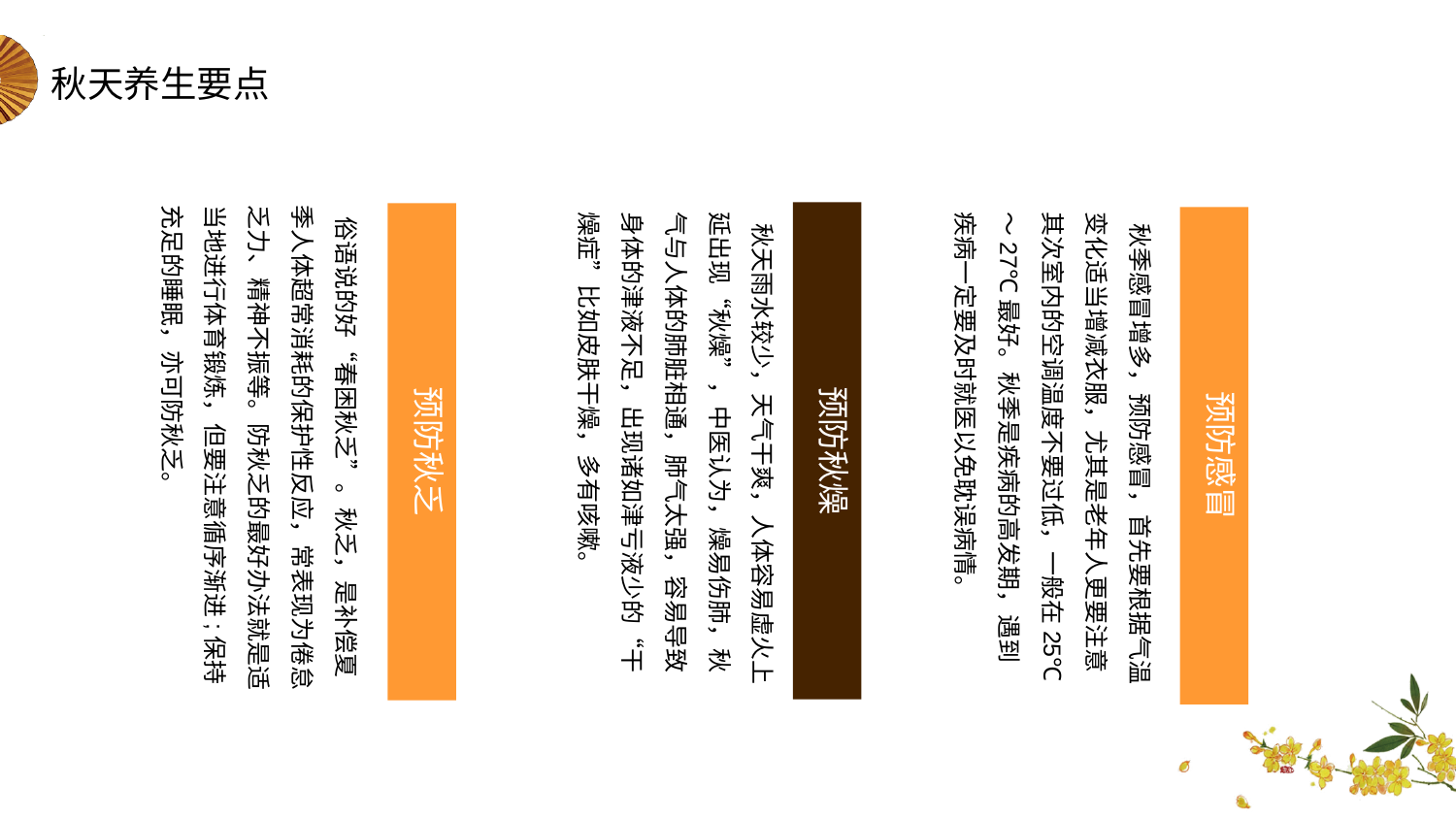

俗语说的好“春困秋乏”。秋乏，是补偿夏季人体超常消耗的保护性反应，常表现为倦怠乏力、精神不振等。防秋乏的最好办法就是适当地进行体育锻炼，但要注意循序渐进;保持充足的睡眠，亦可防秋乏。
 秋季感冒增多，预防感冒，首先要根据气温变化适当增减衣服，尤其是老年人更要注意其次室内的空调温度不要过低，一般在25℃～27℃最好。秋季是疾病的高发期，遇到疾病一定要及时就医以免耽误病情。
 秋天雨水较少，天气干爽，人体容易虚火上延出现“秋燥”，中医认为，燥易伤肺，秋气与人体的肺脏相通，肺气太强，容易导致身体的津液不足，出现诸如津亏液少的“干燥症”比如皮肤干燥，多有咳嗽。
预防秋燥
预防秋乏
预防感冒